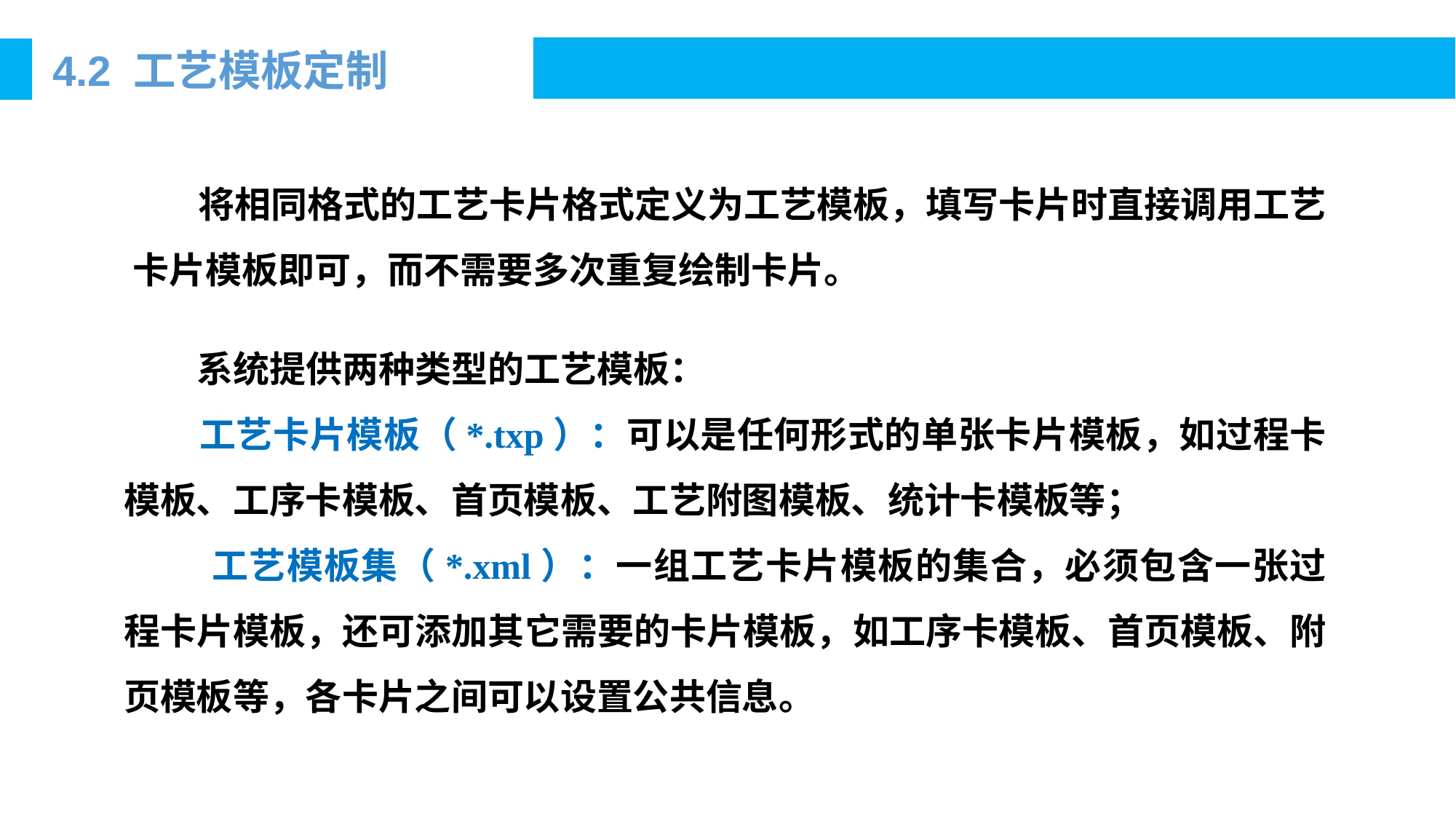

4.2 工艺模板定制
       将相同格式的工艺卡片格式定义为工艺模板，填写卡片时直接调用工艺卡片模板即可，而不需要多次重复绘制卡片。
    系统提供两种类型的工艺模板：
    工艺卡片模板（*.txp）：可以是任何形式的单张卡片模板，如过程卡模板、工序卡模板、首页模板、工艺附图模板、统计卡模板等；
     工艺模板集（*.xml）：一组工艺卡片模板的集合，必须包含一张过程卡片模板，还可添加其它需要的卡片模板，如工序卡模板、首页模板、附页模板等，各卡片之间可以设置公共信息。